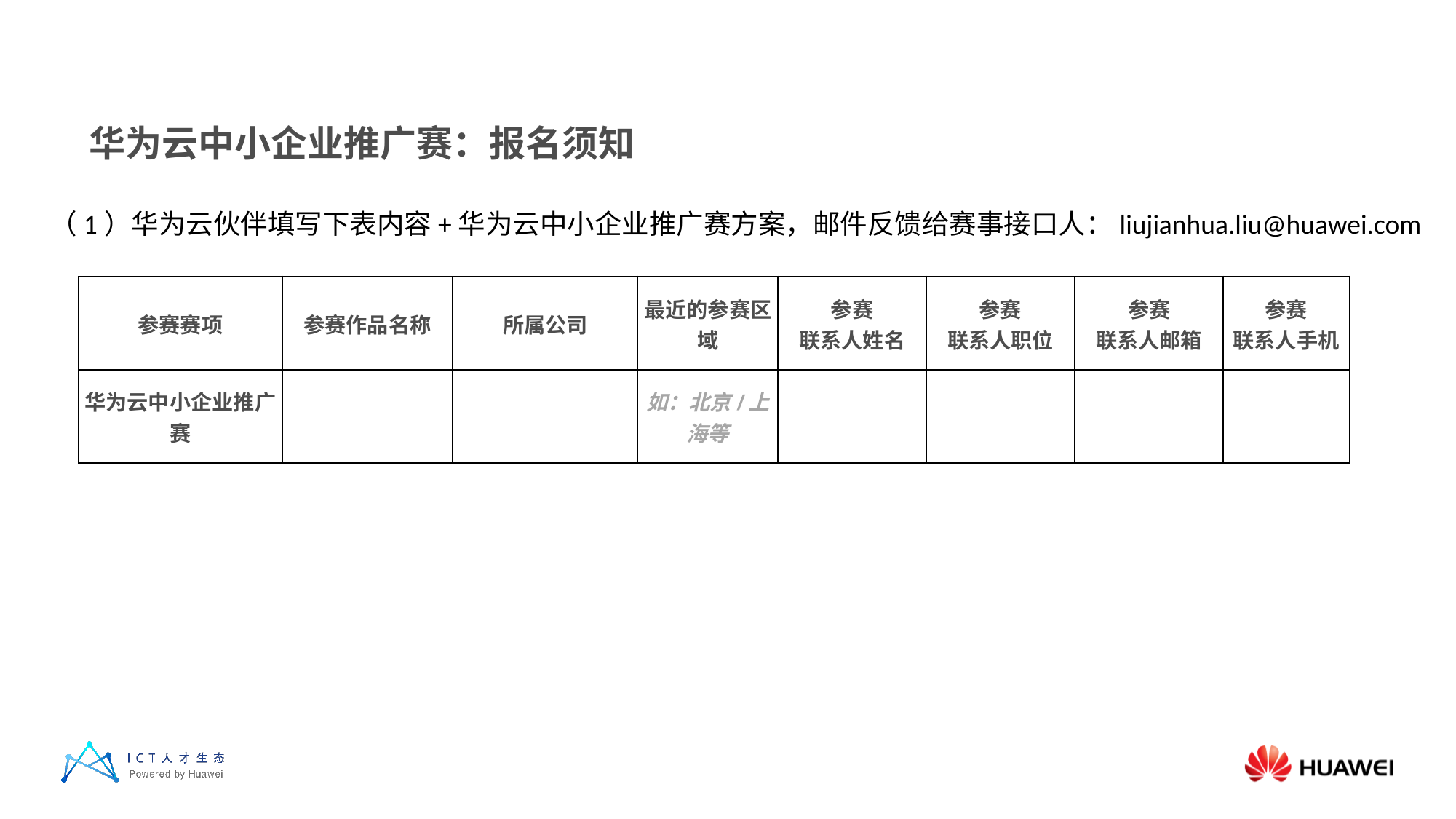

华为云中小企业推广赛：报名须知
（1）华为云伙伴填写下表内容+华为云中小企业推广赛方案，邮件反馈给赛事接口人：liujianhua.liu@huawei.com
| 参赛赛项 | 参赛作品名称 | 所属公司 | 最近的参赛区域 | 参赛 联系人姓名 | 参赛 联系人职位 | 参赛 联系人邮箱 | 参赛 联系人手机 |
| --- | --- | --- | --- | --- | --- | --- | --- |
| 华为云中小企业推广赛 |  |  | 如：北京/上海等 |  |  |  |  |